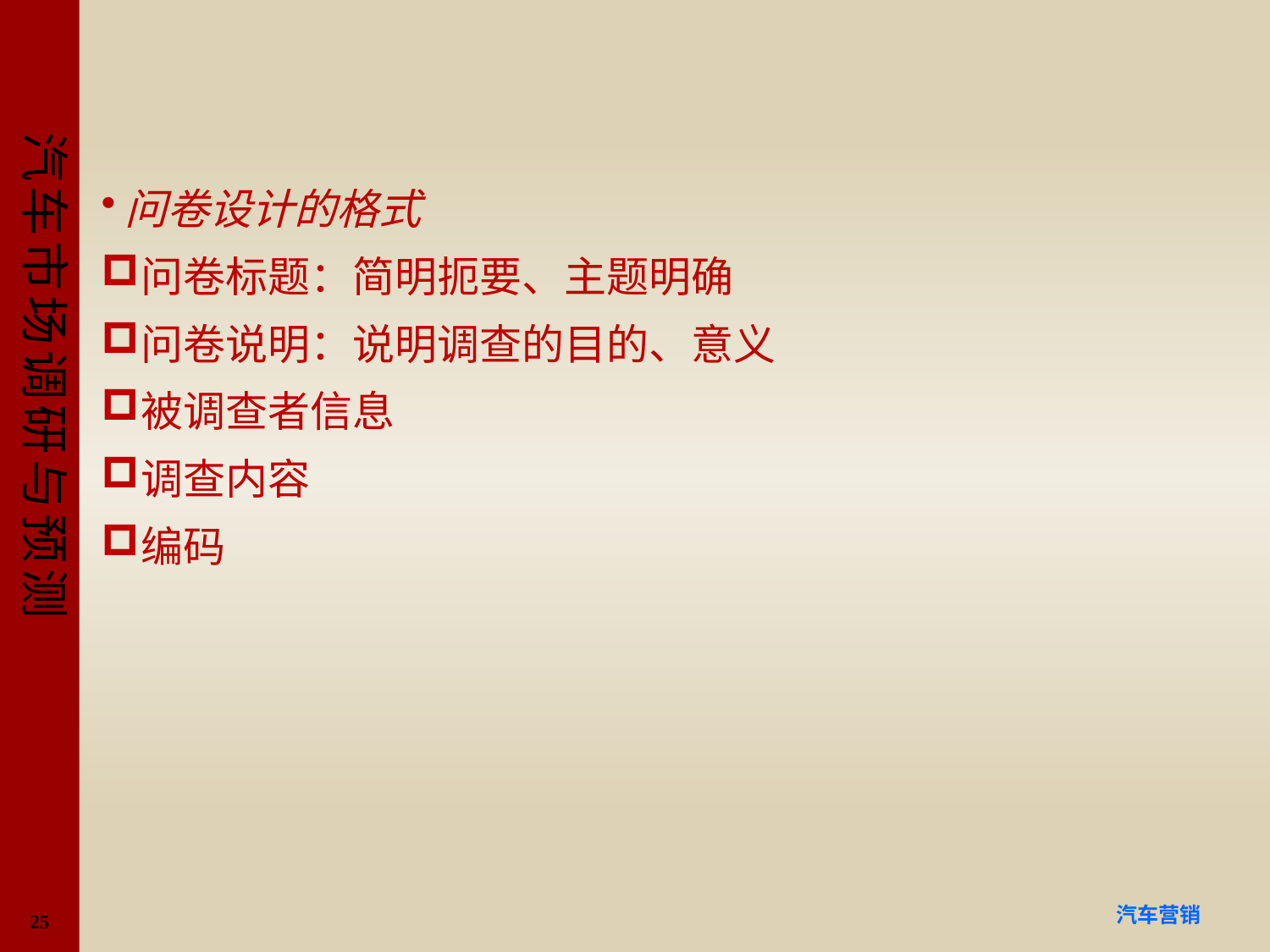

#
问卷设计的格式
问卷标题：简明扼要、主题明确
问卷说明：说明调查的目的、意义
被调查者信息
调查内容
编码

25